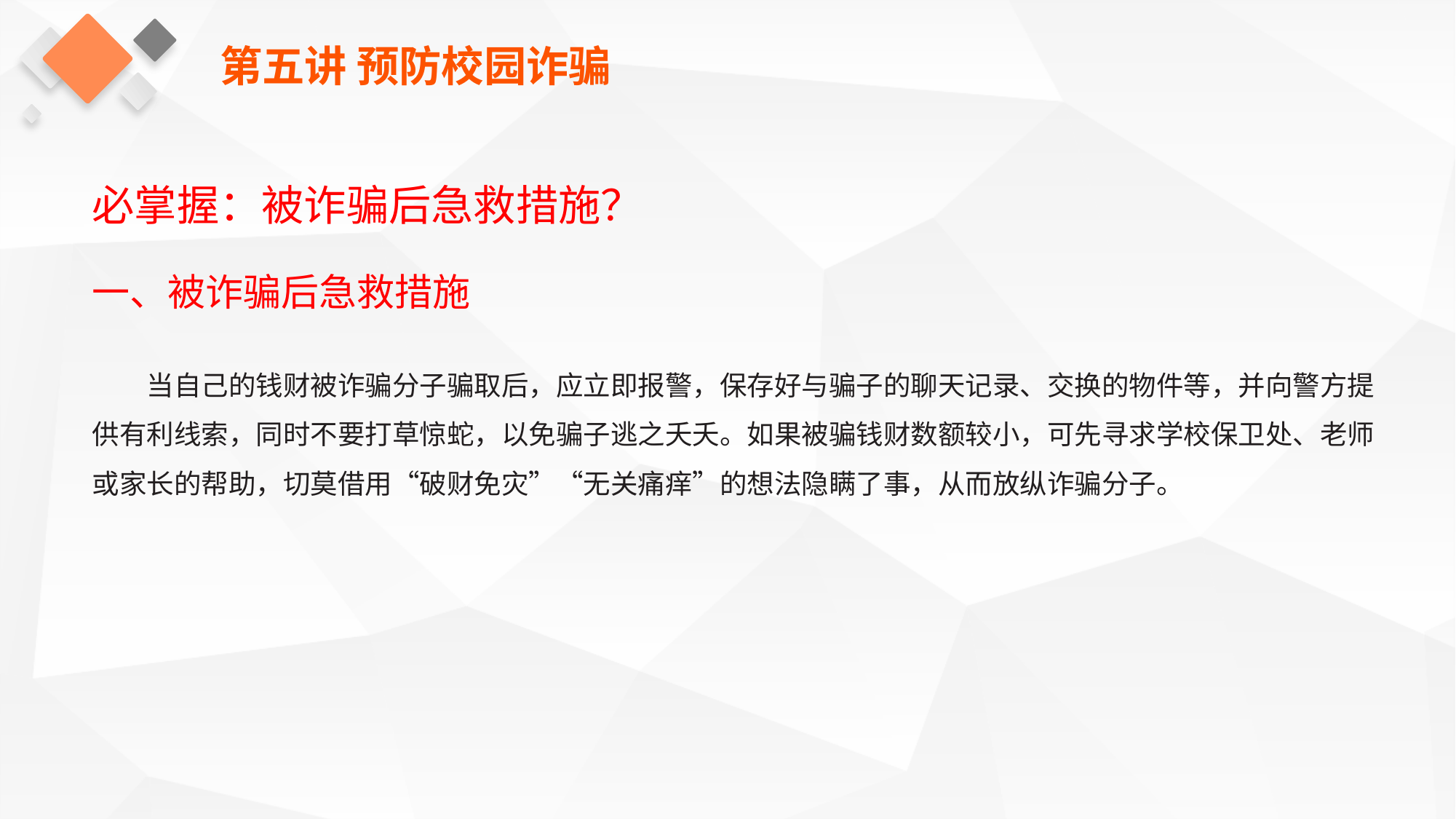

第五讲 预防校园诈骗
必掌握：被诈骗后急救措施？
一、被诈骗后急救措施
当自己的钱财被诈骗分子骗取后，应立即报警，保存好与骗子的聊天记录、交换的物件等，并向警方提供有利线索，同时不要打草惊蛇，以免骗子逃之夭夭。如果被骗钱财数额较小，可先寻求学校保卫处、老师或家长的帮助，切莫借用“破财免灾”“无关痛痒”的想法隐瞒了事，从而放纵诈骗分子。